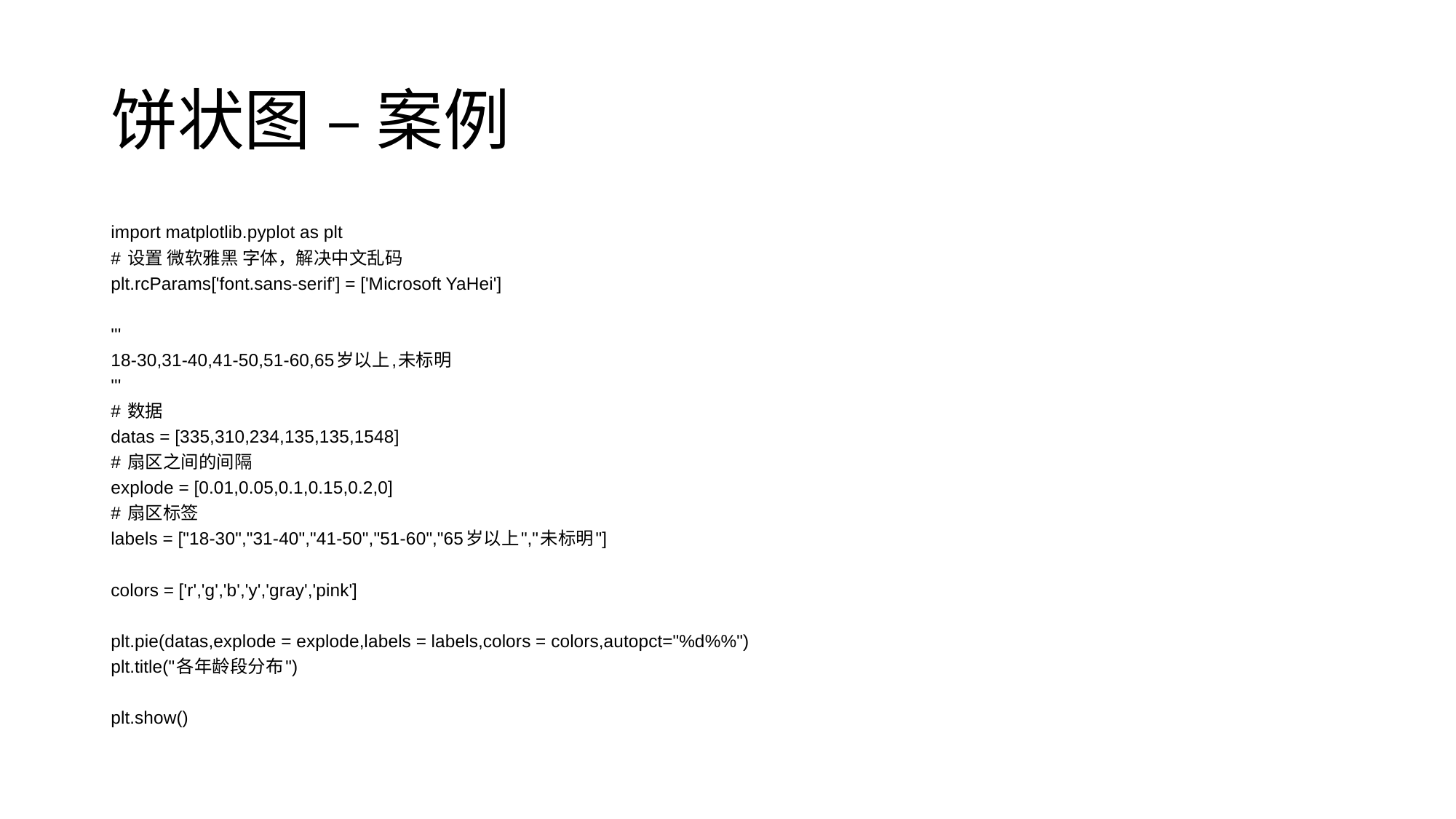

# 饼状图 – 案例
import matplotlib.pyplot as plt
# 设置 微软雅黑 字体，解决中文乱码
plt.rcParams['font.sans-serif'] = ['Microsoft YaHei']

'''
18-30,31-40,41-50,51-60,65岁以上,未标明
'''
# 数据
datas = [335,310,234,135,135,1548]
# 扇区之间的间隔
explode = [0.01,0.05,0.1,0.15,0.2,0]
# 扇区标签
labels = ["18-30","31-40","41-50","51-60","65岁以上","未标明"]

colors = ['r','g','b','y','gray','pink']

plt.pie(datas,explode = explode,labels = labels,colors = colors,autopct="%d%%")
plt.title("各年龄段分布")

plt.show()